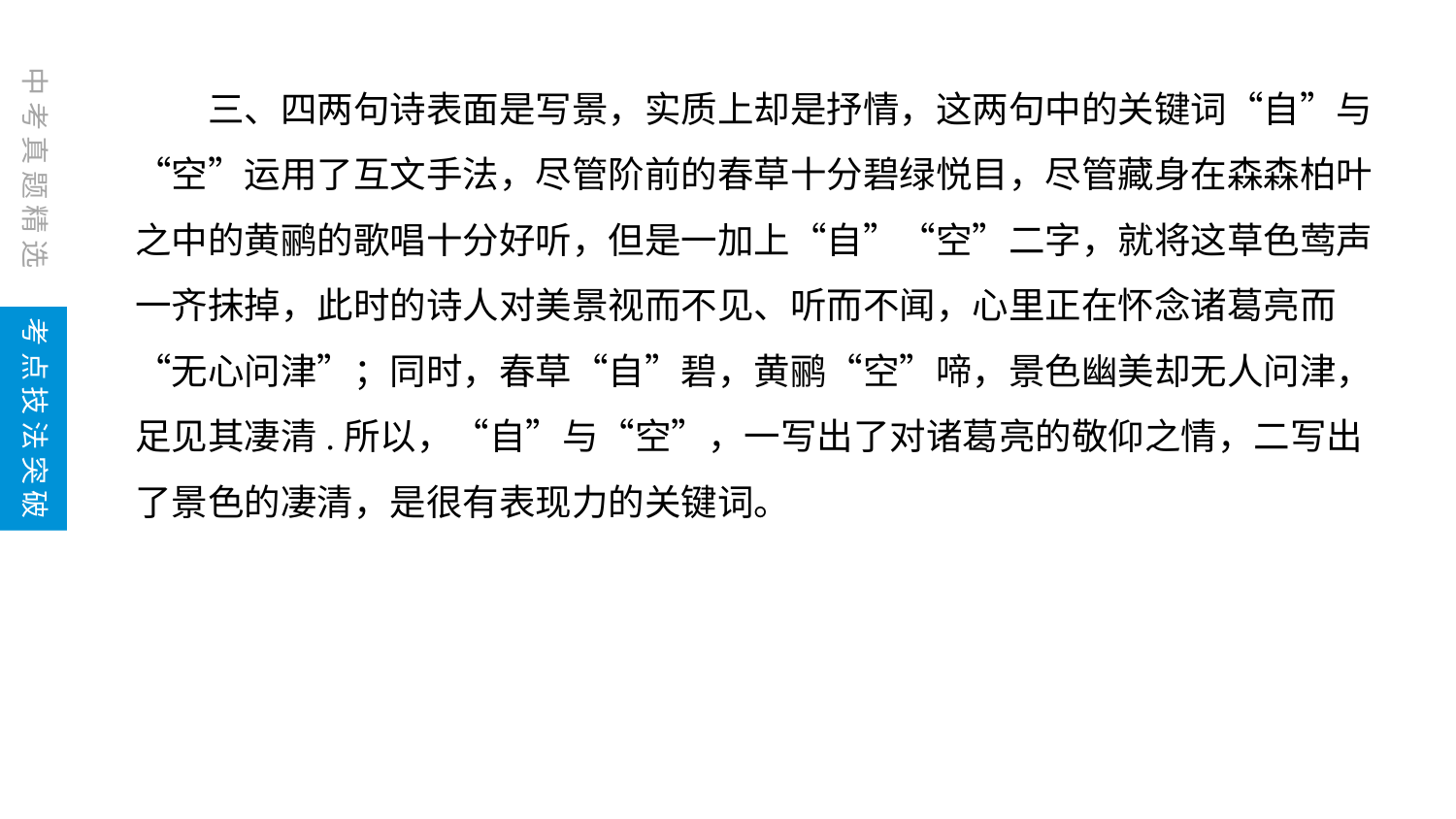

三、四两句诗表面是写景，实质上却是抒情，这两句中的关键词“自”与“空”运用了互文手法，尽管阶前的春草十分碧绿悦目，尽管藏身在森森柏叶之中的黄鹂的歌唱十分好听，但是一加上“自”“空”二字，就将这草色莺声一齐抹掉，此时的诗人对美景视而不见、听而不闻，心里正在怀念诸葛亮而“无心问津”；同时，春草“自”碧，黄鹂“空”啼，景色幽美却无人问津，足见其凄清.所以，“自”与“空”，一写出了对诸葛亮的敬仰之情，二写出了景色的凄清，是很有表现力的关键词。